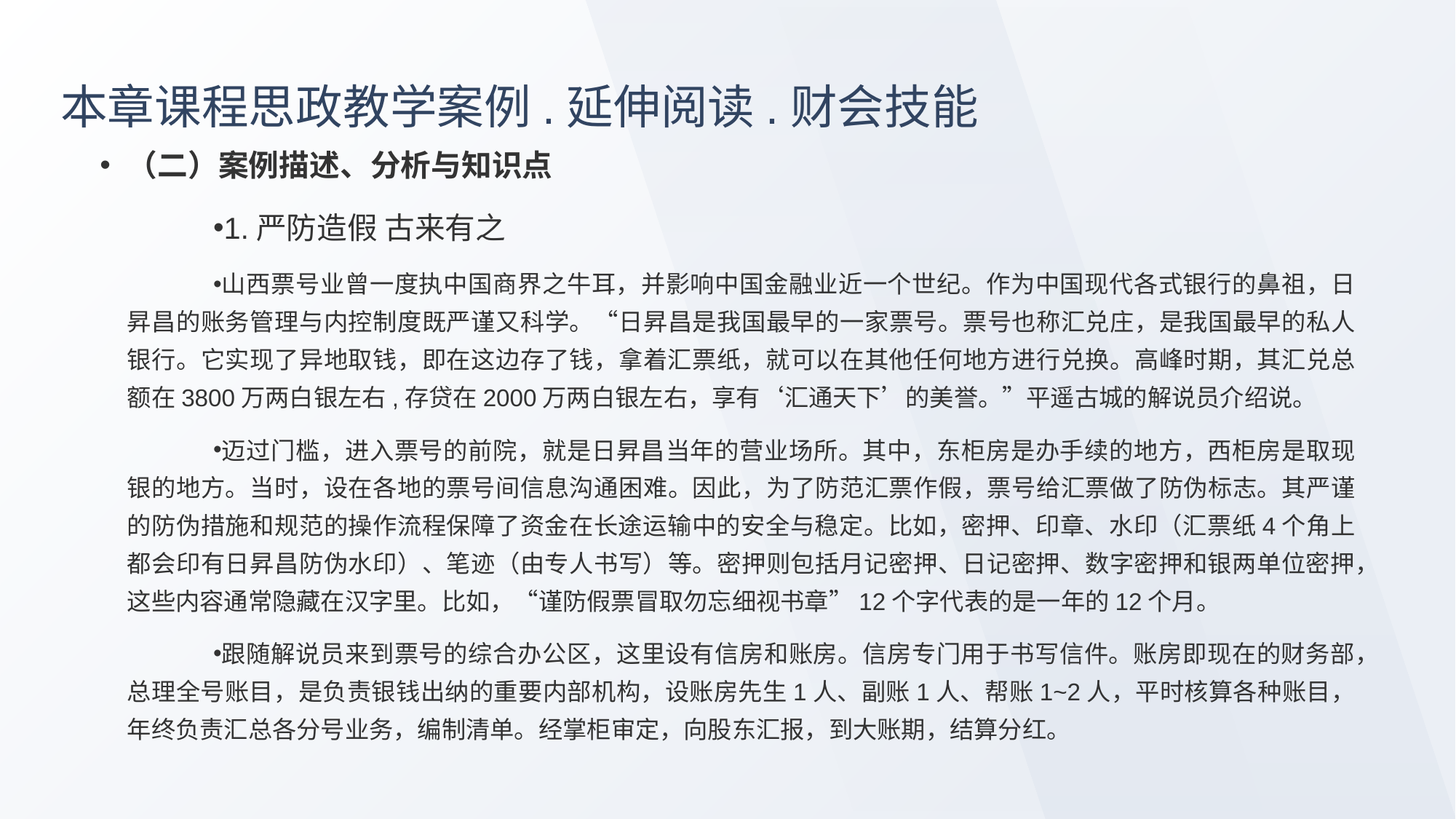

# 本章课程思政教学案例.延伸阅读.财会技能
（二）案例描述、分析与知识点
1.严防造假 古来有之
山西票号业曾一度执中国商界之牛耳，并影响中国金融业近一个世纪。作为中国现代各式银行的鼻祖，日昇昌的账务管理与内控制度既严谨又科学。“日昇昌是我国最早的一家票号。票号也称汇兑庄，是我国最早的私人银行。它实现了异地取钱，即在这边存了钱，拿着汇票纸，就可以在其他任何地方进行兑换。高峰时期，其汇兑总额在3800万两白银左右,存贷在2000万两白银左右，享有‘汇通天下’的美誉。”平遥古城的解说员介绍说。
迈过门槛，进入票号的前院，就是日昇昌当年的营业场所。其中，东柜房是办手续的地方，西柜房是取现银的地方。当时，设在各地的票号间信息沟通困难。因此，为了防范汇票作假，票号给汇票做了防伪标志。其严谨的防伪措施和规范的操作流程保障了资金在长途运输中的安全与稳定。比如，密押、印章、水印（汇票纸4个角上都会印有日昇昌防伪水印）、笔迹（由专人书写）等。密押则包括月记密押、日记密押、数字密押和银两单位密押，这些内容通常隐藏在汉字里。比如，“谨防假票冒取勿忘细视书章”12个字代表的是一年的12个月。
跟随解说员来到票号的综合办公区，这里设有信房和账房。信房专门用于书写信件。账房即现在的财务部，总理全号账目，是负责银钱出纳的重要内部机构，设账房先生1人、副账1人、帮账1~2人，平时核算各种账目，年终负责汇总各分号业务，编制清单。经掌柜审定，向股东汇报，到大账期，结算分红。